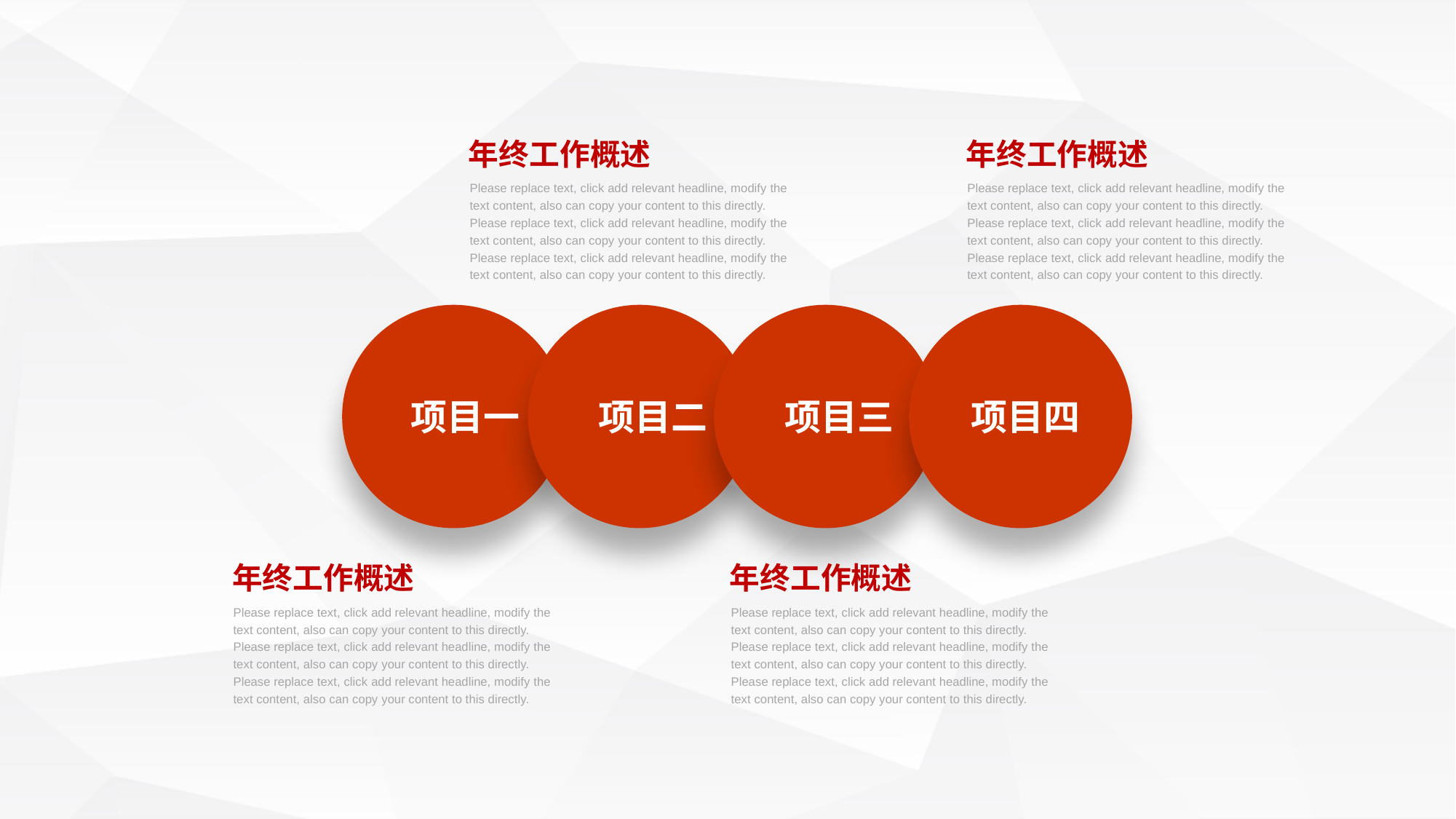

年终工作概述
年终工作概述
Please replace text, click add relevant headline, modify the text content, also can copy your content to this directly. Please replace text, click add relevant headline, modify the text content, also can copy your content to this directly. Please replace text, click add relevant headline, modify the text content, also can copy your content to this directly.

Please replace text, click add relevant headline, modify the text content, also can copy your content to this directly. Please replace text, click add relevant headline, modify the text content, also can copy your content to this directly. Please replace text, click add relevant headline, modify the text content, also can copy your content to this directly.

项目一

项目二

项目三

项目四
年终工作概述
年终工作概述
Please replace text, click add relevant headline, modify the text content, also can copy your content to this directly. Please replace text, click add relevant headline, modify the text content, also can copy your content to this directly. Please replace text, click add relevant headline, modify the text content, also can copy your content to this directly.

Please replace text, click add relevant headline, modify the text content, also can copy your content to this directly. Please replace text, click add relevant headline, modify the text content, also can copy your content to this directly. Please replace text, click add relevant headline, modify the text content, also can copy your content to this directly.